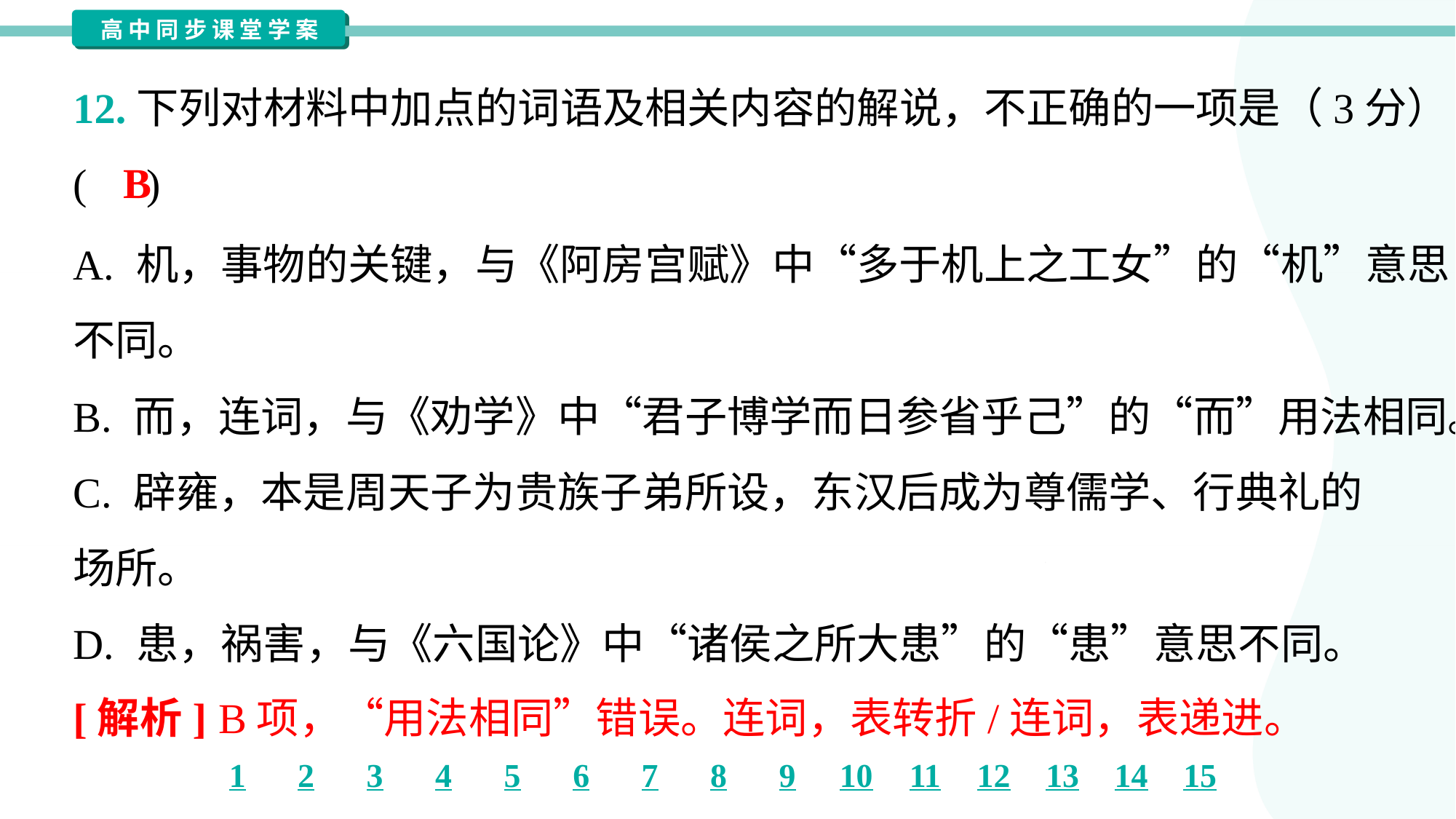

12.下列对材料中加点的词语及相关内容的解说，不正确的一项是（3分）
(     )
B
A. 机，事物的关键，与《阿房宫赋》中“多于机上之工女”的“机”意思
不同。
B. 而，连词，与《劝学》中“君子博学而日参省乎己”的“而”用法相同。
C. 辟雍，本是周天子为贵族子弟所设，东汉后成为尊儒学、行典礼的
场所。
D. 患，祸害，与《六国论》中“诸侯之所大患”的“患”意思不同。
[解析] B项，“用法相同”错误。连词，表转折/连词，表递进。